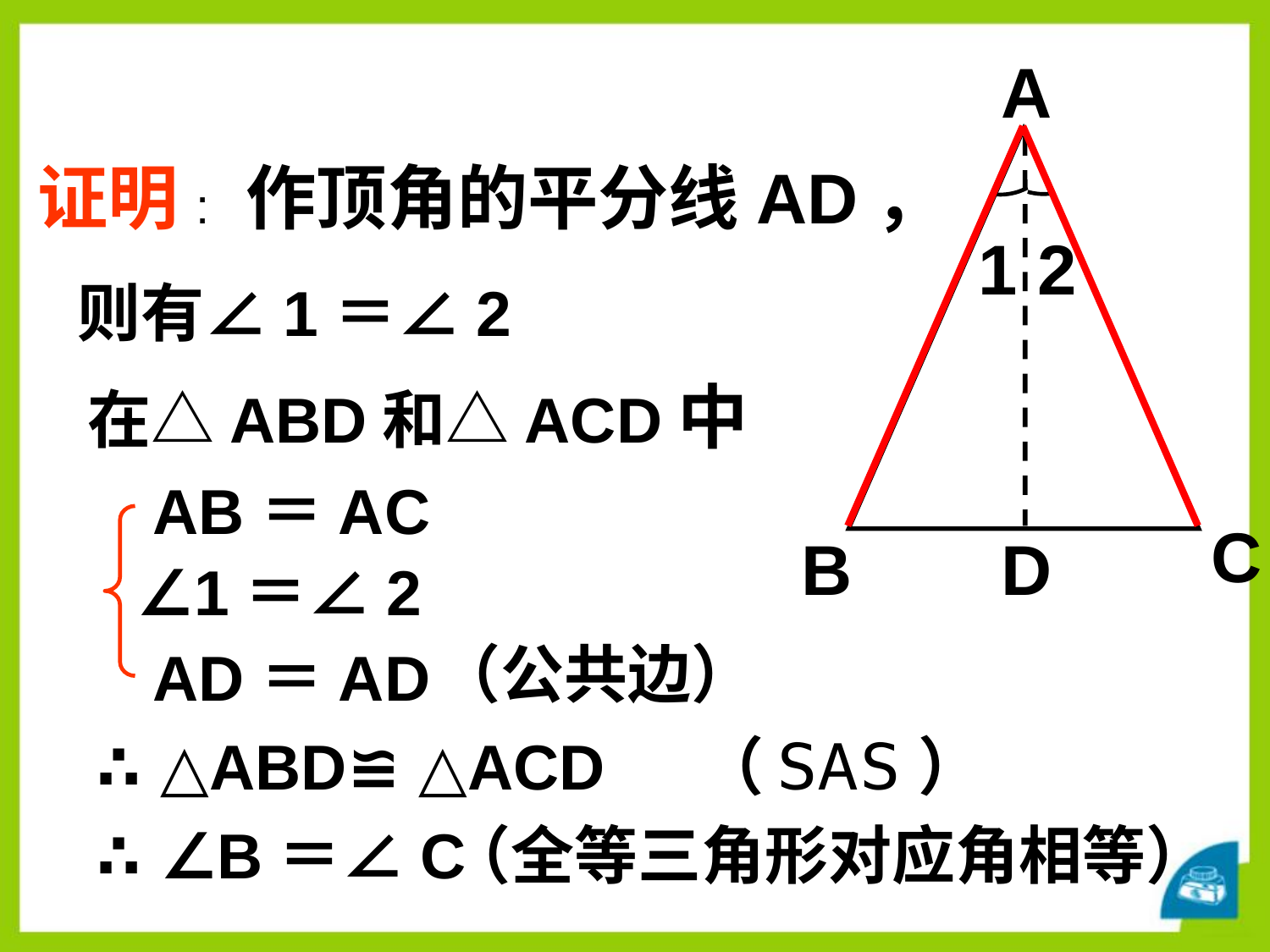

A

C
B

证明: 作顶角的平分线AD，
1
2
则有∠1＝∠2
在△ABD和△ACD中

AB＝AC

D
∠1＝∠2
（公共边）
AD＝AD
∴ △ABD≌ △ACD
（SAS）
∴ ∠B＝∠C
（全等三角形对应角相等）